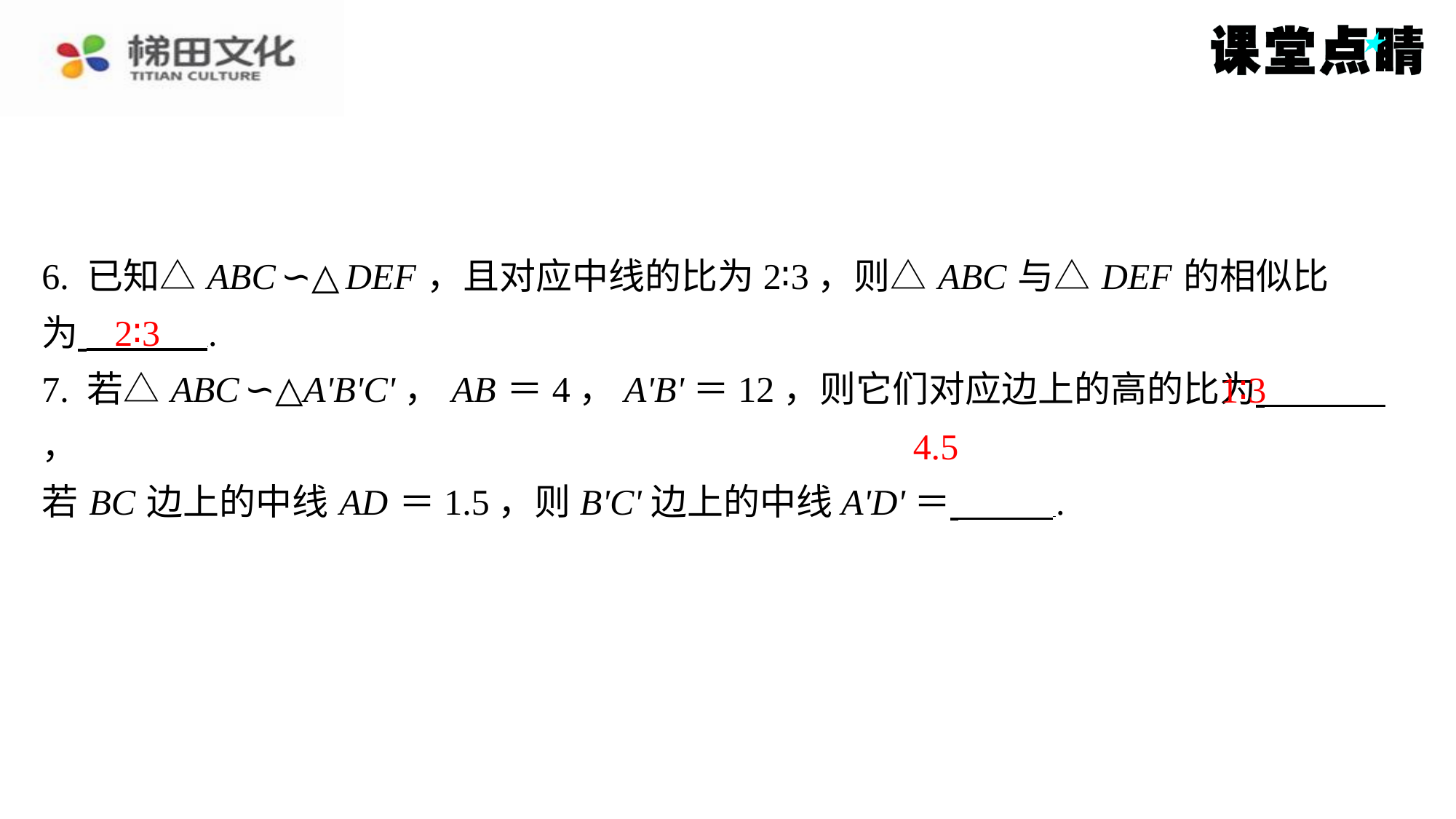

6. 已知△ ABC ∽△ DEF ，且对应中线的比为2∶3，则△ ABC 与△ DEF 的相似比
为                    ⁠.
7. 若△ ABC ∽△A'B'C'， AB ＝4，A'B'＝12，则它们对应边上的高的比为                    ⁠，
若 BC 边上的中线 AD ＝1.5，则B'C'边上的中线A'D'＝                ⁠.
2∶3
1∶3
4.5